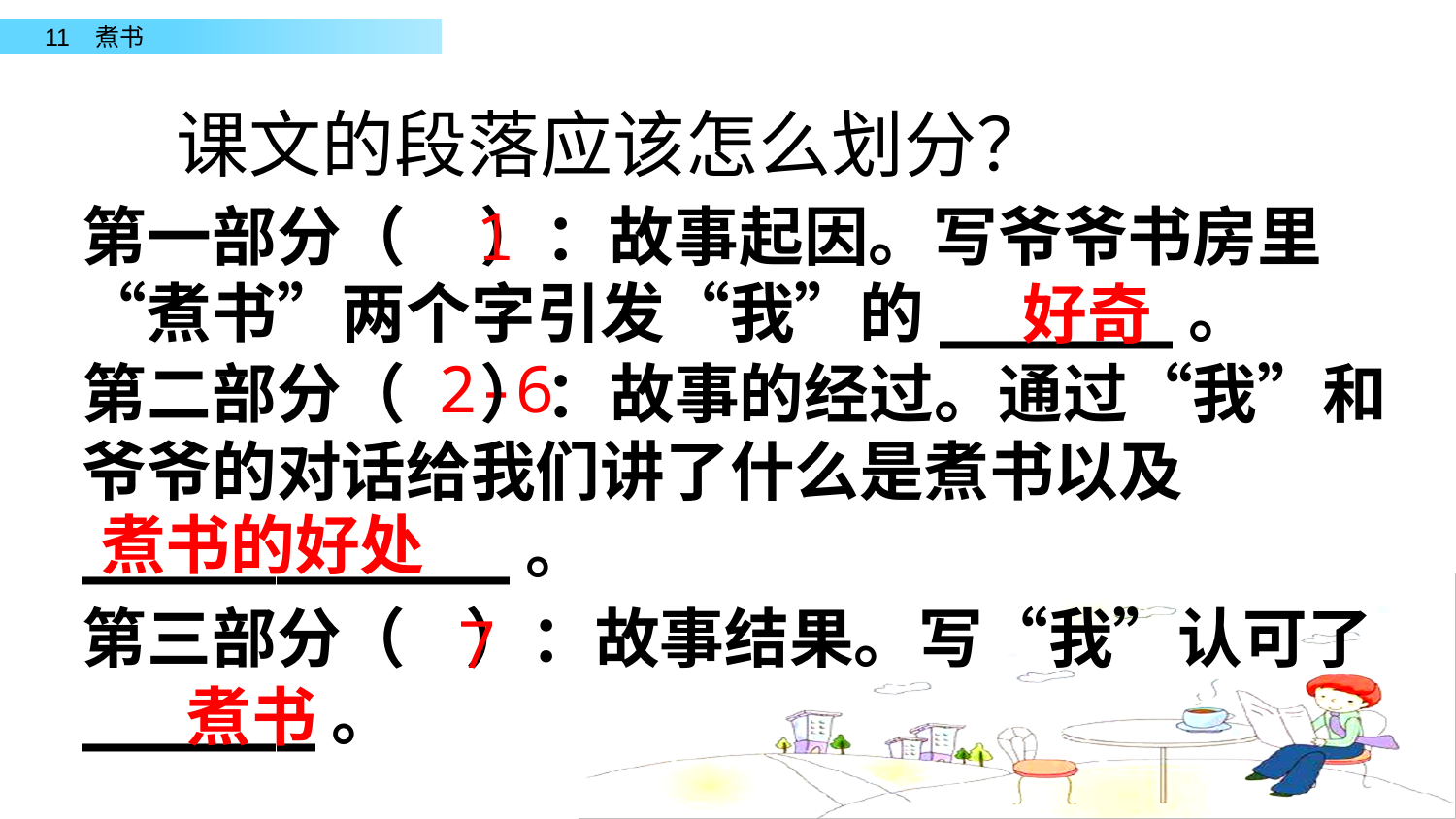

课文的段落应该怎么划分？
1
第一部分（     ）：故事起因。写爷爷书房里“煮书”两个字引发“我”的______。
好奇
2-6
第二部分（     ）：故事的经过。通过“我”和爷爷的对话给我们讲了什么是煮书以及___________。

煮书的好处
第三部分（    ）：故事结果。写“我”认可了______。
7
煮书